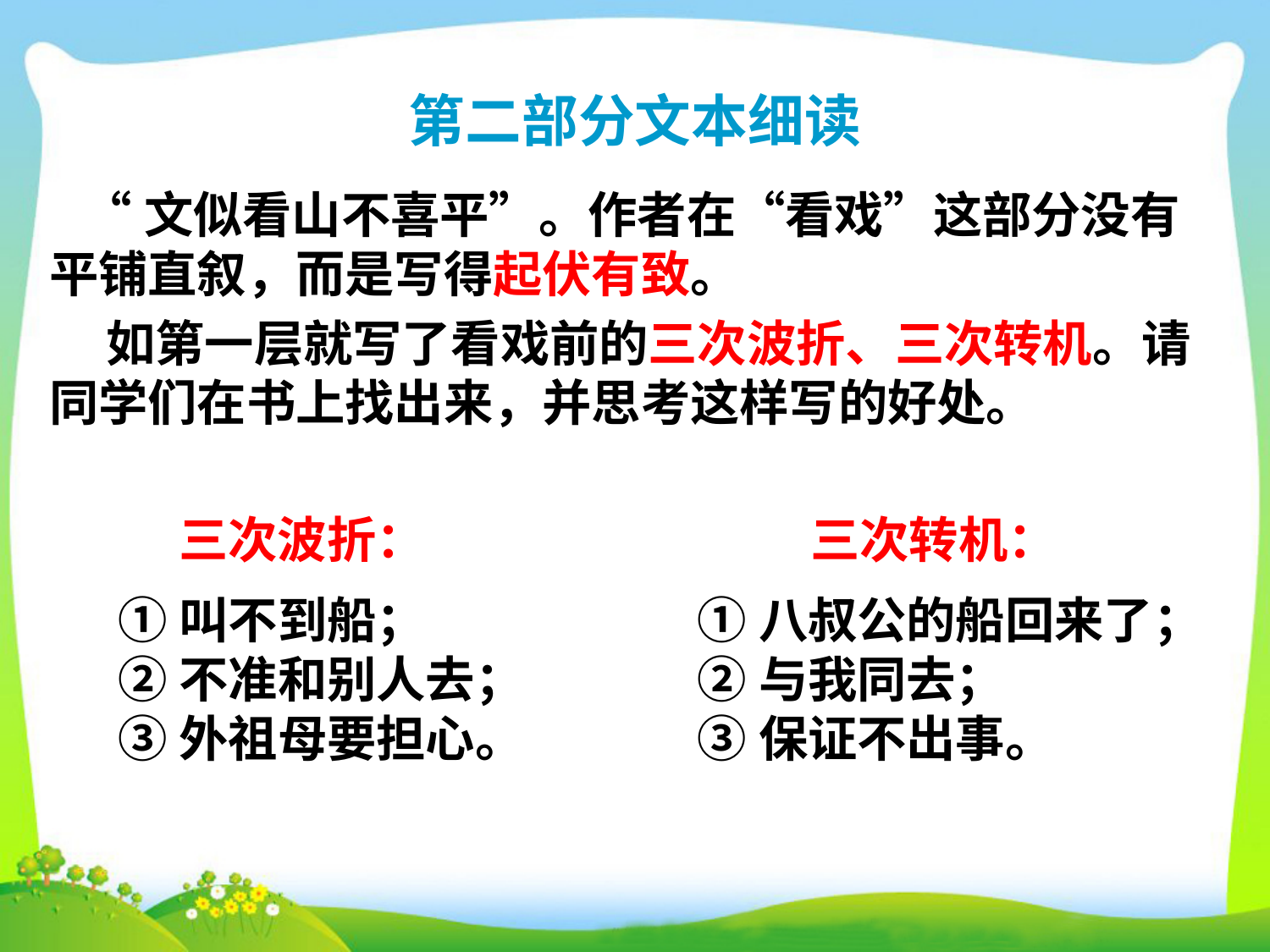

第二部分文本细读
   “文似看山不喜平”。作者在“看戏”这部分没有平铺直叙，而是写得起伏有致。
    如第一层就写了看戏前的三次波折、三次转机。请同学们在书上找出来，并思考这样写的好处。
三次波折：
①叫不到船；
②不准和别人去；
③外祖母要担心。
三次转机：
①八叔公的船回来了；
②与我同去；
③保证不出事。